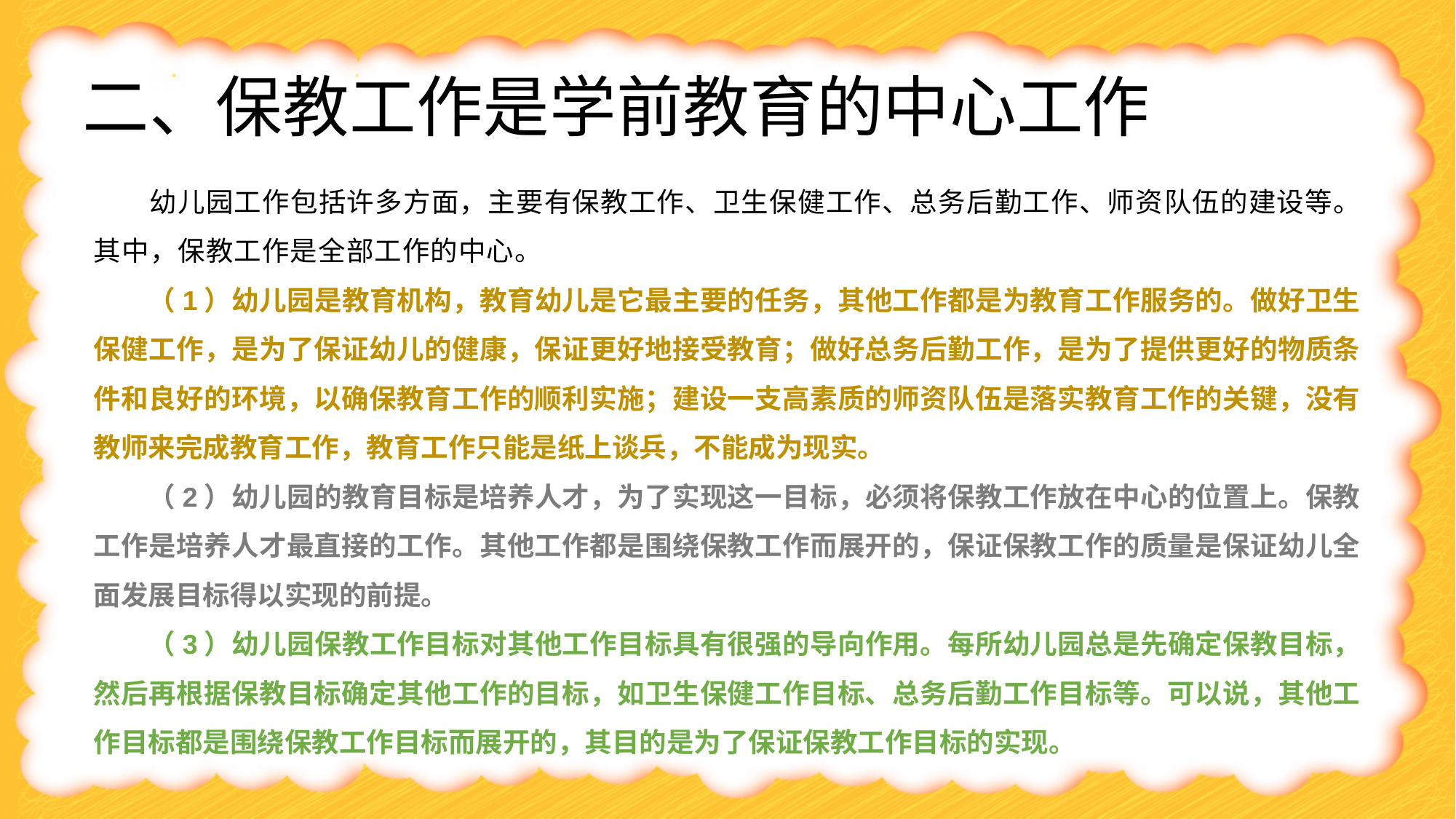

二、保教工作是学前教育的中心工作
幼儿园工作包括许多方面，主要有保教工作、卫生保健工作、总务后勤工作、师资队伍的建设等。其中，保教工作是全部工作的中心。
（1）幼儿园是教育机构，教育幼儿是它最主要的任务，其他工作都是为教育工作服务的。做好卫生保健工作，是为了保证幼儿的健康，保证更好地接受教育；做好总务后勤工作，是为了提供更好的物质条件和良好的环境，以确保教育工作的顺利实施；建设一支高素质的师资队伍是落实教育工作的关键，没有教师来完成教育工作，教育工作只能是纸上谈兵，不能成为现实。
（2）幼儿园的教育目标是培养人才，为了实现这一目标，必须将保教工作放在中心的位置上。保教工作是培养人才最直接的工作。其他工作都是围绕保教工作而展开的，保证保教工作的质量是保证幼儿全面发展目标得以实现的前提。
（3）幼儿园保教工作目标对其他工作目标具有很强的导向作用。每所幼儿园总是先确定保教目标，然后再根据保教目标确定其他工作的目标，如卫生保健工作目标、总务后勤工作目标等。可以说，其他工作目标都是围绕保教工作目标而展开的，其目的是为了保证保教工作目标的实现。